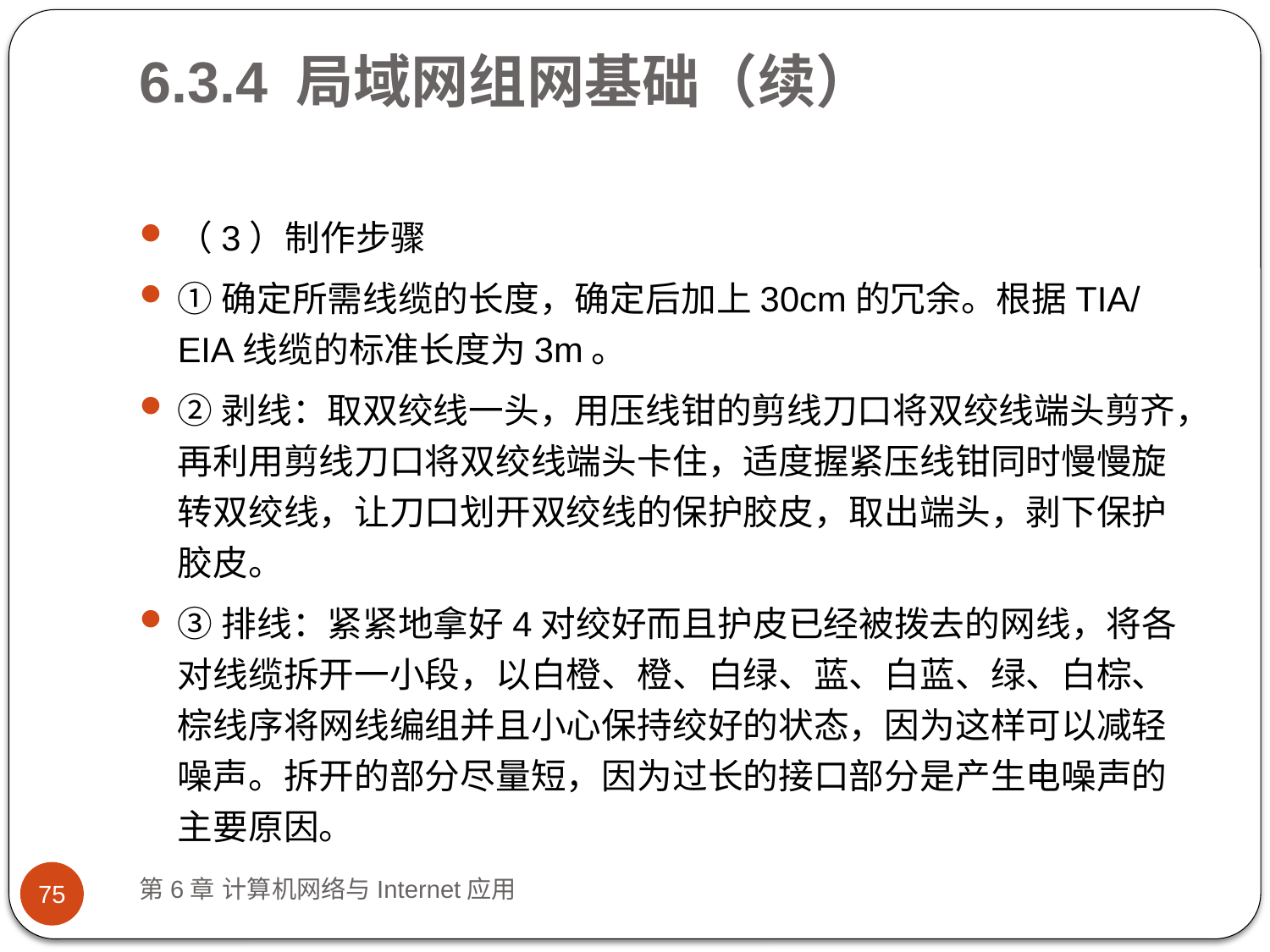

# 6.3.4 局域网组网基础（续）
（3）制作步骤
①确定所需线缆的长度，确定后加上30cm的冗余。根据TIA/EIA线缆的标准长度为3m。
②剥线：取双绞线一头，用压线钳的剪线刀口将双绞线端头剪齐，再利用剪线刀口将双绞线端头卡住，适度握紧压线钳同时慢慢旋转双绞线，让刀口划开双绞线的保护胶皮，取出端头，剥下保护胶皮。
③排线：紧紧地拿好4对绞好而且护皮已经被拨去的网线，将各对线缆拆开一小段，以白橙、橙、白绿、蓝、白蓝、绿、白棕、棕线序将网线编组并且小心保持绞好的状态，因为这样可以减轻噪声。拆开的部分尽量短，因为过长的接口部分是产生电噪声的主要原因。
第6章 计算机网络与Internet应用
75